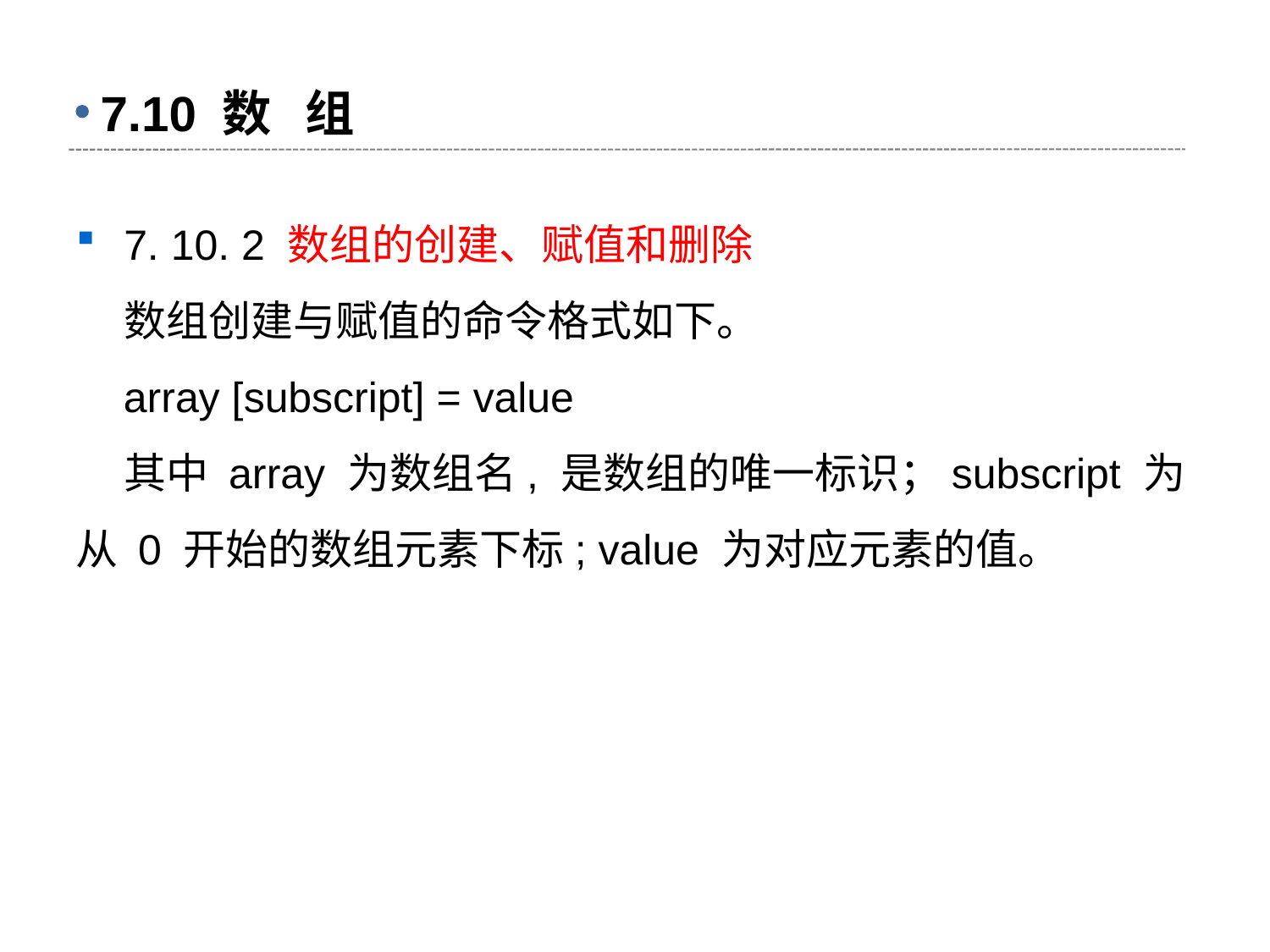

# 7.10 数   组

7. 10. 2 数组的创建、赋值和删除
    数组创建与赋值的命令格式如下。
    array [subscript] = value
    其中 array 为数组名, 是数组的唯一标识；subscript 为从 0 开始的数组元素下标; value 为对应元素的值。